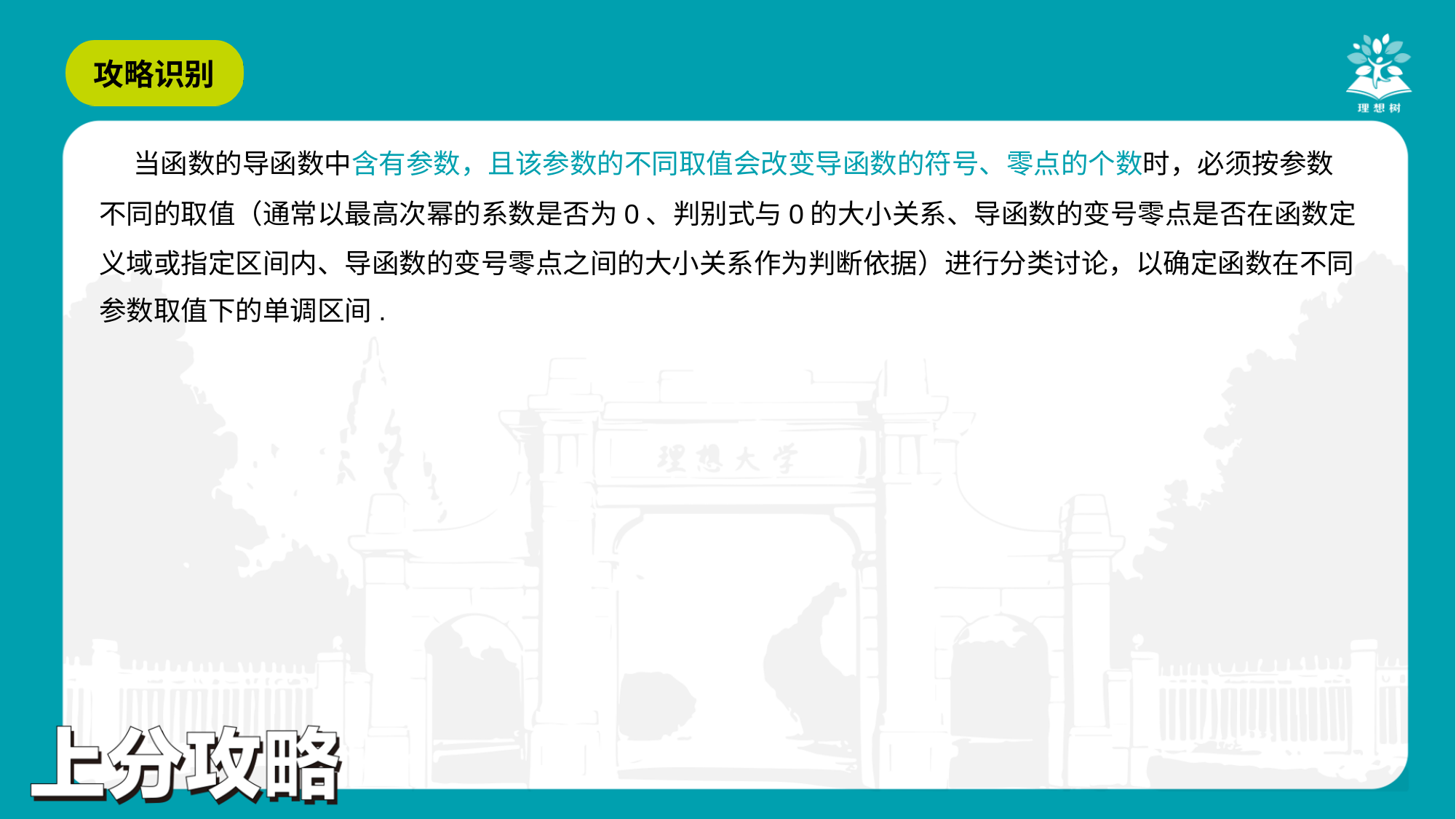

当函数的导函数中含有参数，且该参数的不同取值会改变导函数的符号、零点的个数时，必须按参数
不同的取值（通常以最高次幂的系数是否为0、判别式与0的大小关系、导函数的变号零点是否在函数定
义域或指定区间内、导函数的变号零点之间的大小关系作为判断依据）进行分类讨论，以确定函数在不同
参数取值下的单调区间.